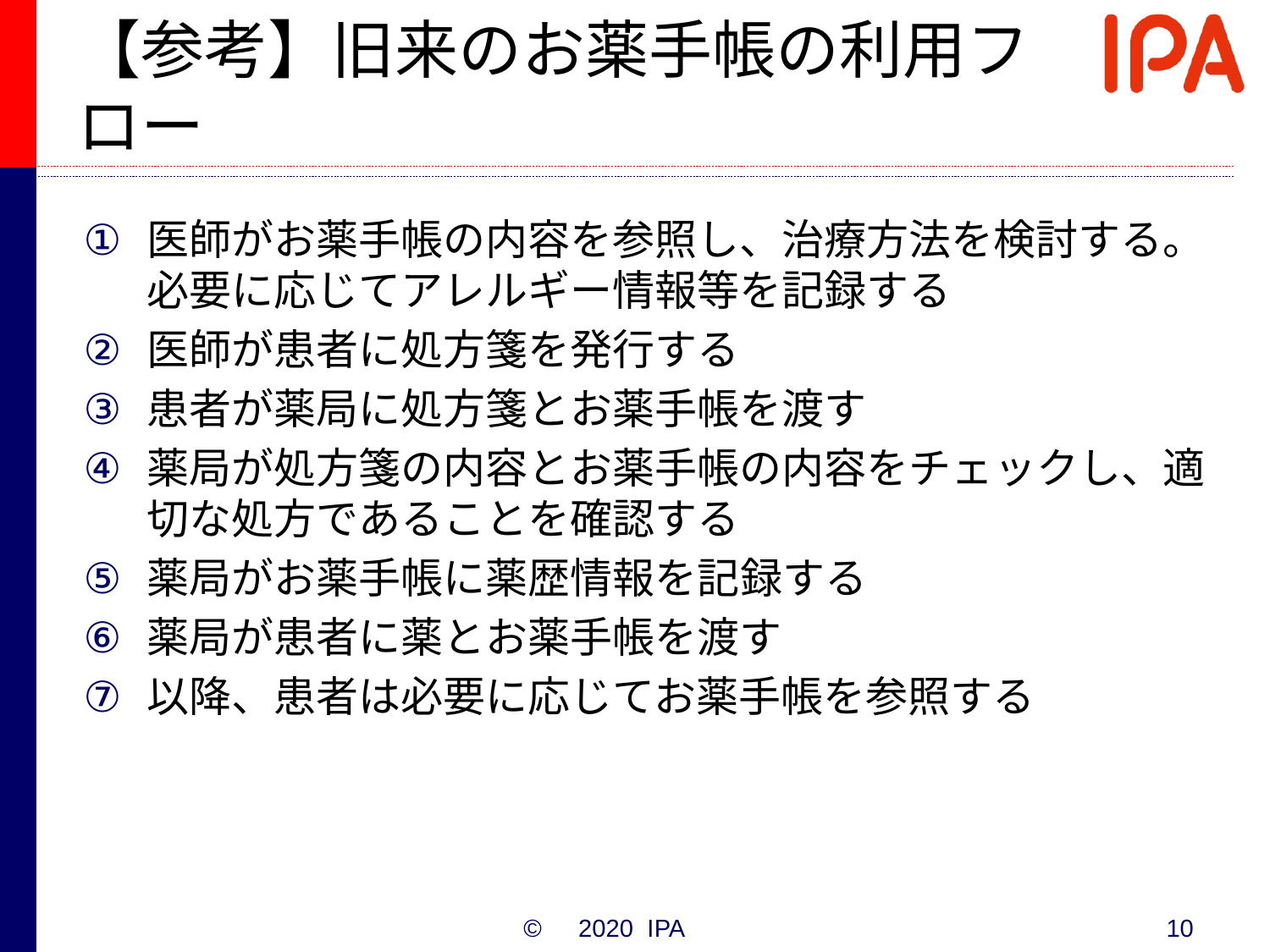

# 【参考】旧来のお薬手帳の利用フロー
医師がお薬手帳の内容を参照し、治療方法を検討する。必要に応じてアレルギー情報等を記録する
医師が患者に処方箋を発行する
患者が薬局に処方箋とお薬手帳を渡す
薬局が処方箋の内容とお薬手帳の内容をチェックし、適切な処方であることを確認する
薬局がお薬手帳に薬歴情報を記録する
薬局が患者に薬とお薬手帳を渡す
以降、患者は必要に応じてお薬手帳を参照する

©　2020  IPA
10